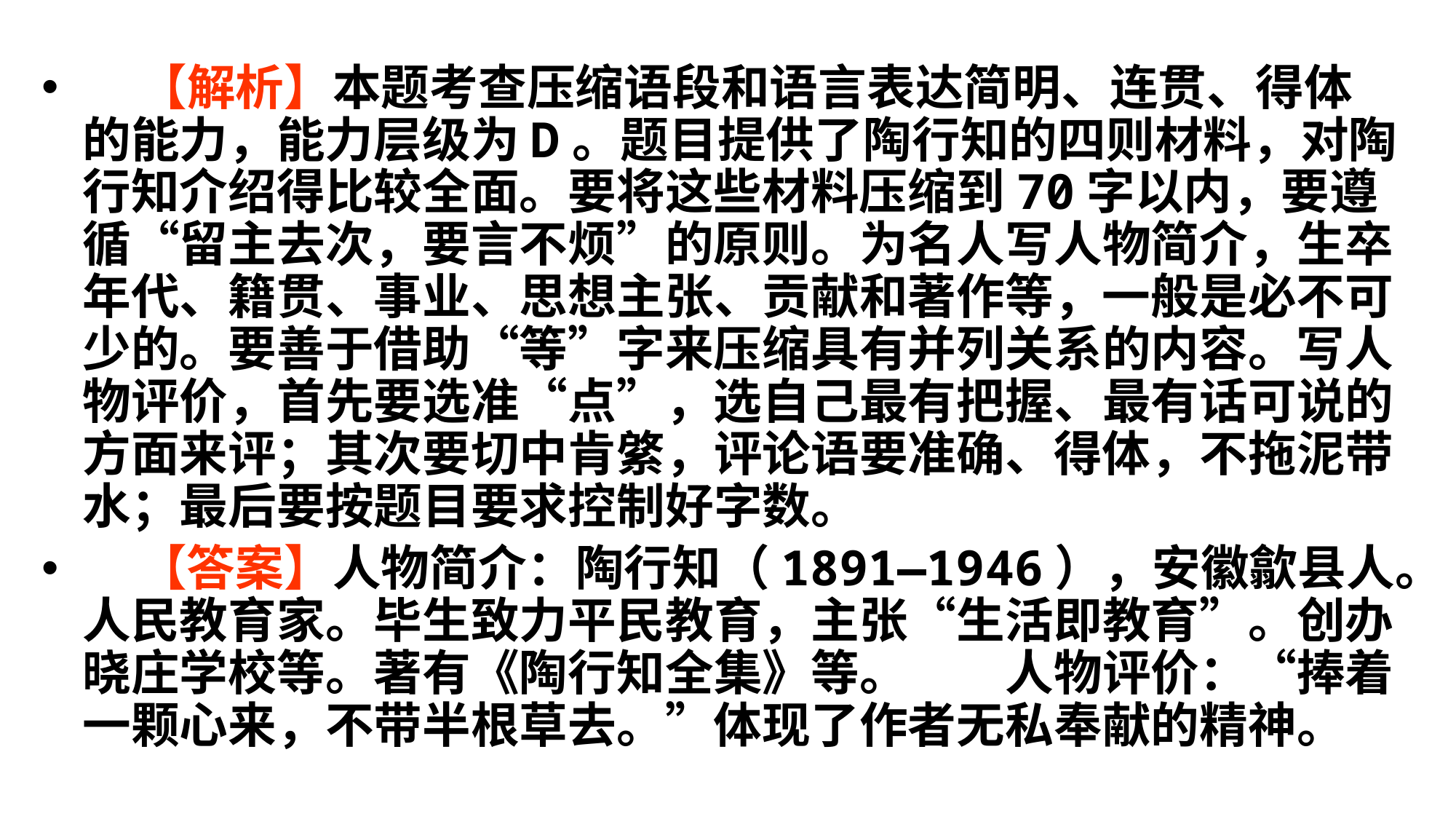

【解析】本题考查压缩语段和语言表达简明、连贯、得体的能力，能力层级为D。题目提供了陶行知的四则材料，对陶行知介绍得比较全面。要将这些材料压缩到70字以内，要遵循“留主去次，要言不烦”的原则。为名人写人物简介，生卒年代、籍贯、事业、思想主张、贡献和著作等，一般是必不可少的。要善于借助“等”字来压缩具有并列关系的内容。写人物评价，首先要选准“点”，选自己最有把握、最有话可说的方面来评；其次要切中肯綮，评论语要准确、得体，不拖泥带水；最后要按题目要求控制好字数。
    【答案】人物简介：陶行知（1891—1946），安徽歙县人。人民教育家。毕生致力平民教育，主张“生活即教育”。创办晓庄学校等。著有《陶行知全集》等。　　人物评价：“捧着一颗心来，不带半根草去。”体现了作者无私奉献的精神。